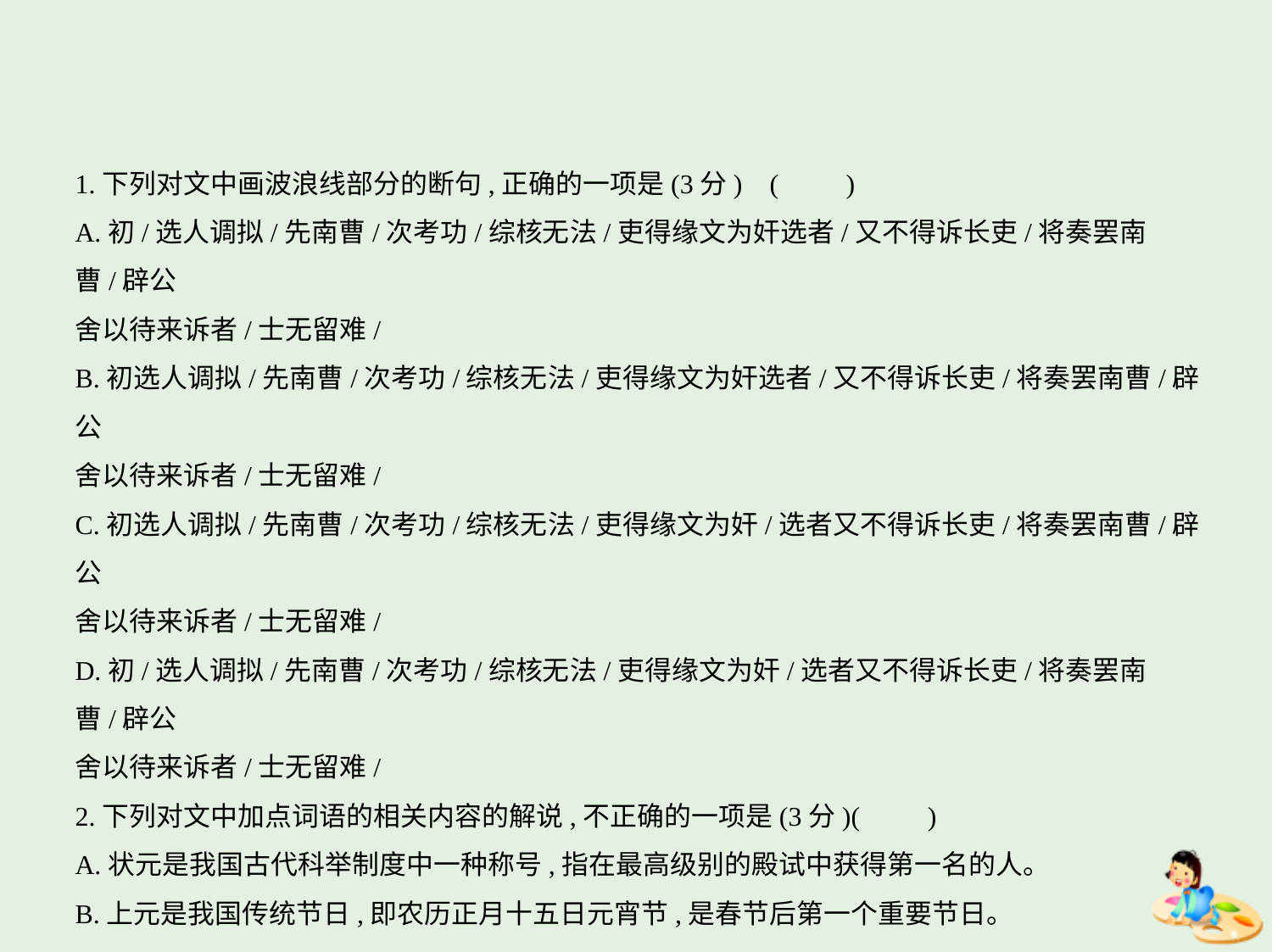

1.下列对文中画波浪线部分的断句,正确的一项是(3分) (　　)
A.初/选人调拟/先南曹/次考功/综核无法/吏得缘文为奸选者/又不得诉长吏/将奏罢南曹/辟公
舍以待来诉者/士无留难/
B.初选人调拟/先南曹/次考功/综核无法/吏得缘文为奸选者/又不得诉长吏/将奏罢南曹/辟公
舍以待来诉者/士无留难/
C.初选人调拟/先南曹/次考功/综核无法/吏得缘文为奸/选者又不得诉长吏/将奏罢南曹/辟公
舍以待来诉者/士无留难/
D.初/选人调拟/先南曹/次考功/综核无法/吏得缘文为奸/选者又不得诉长吏/将奏罢南曹/辟公
舍以待来诉者/士无留难/
2.下列对文中加点词语的相关内容的解说,不正确的一项是(3分)(　　)
A.状元是我国古代科举制度中一种称号,指在最高级别的殿试中获得第一名的人。
B.上元是我国传统节日,即农历正月十五日元宵节,是春节后第一个重要节日。